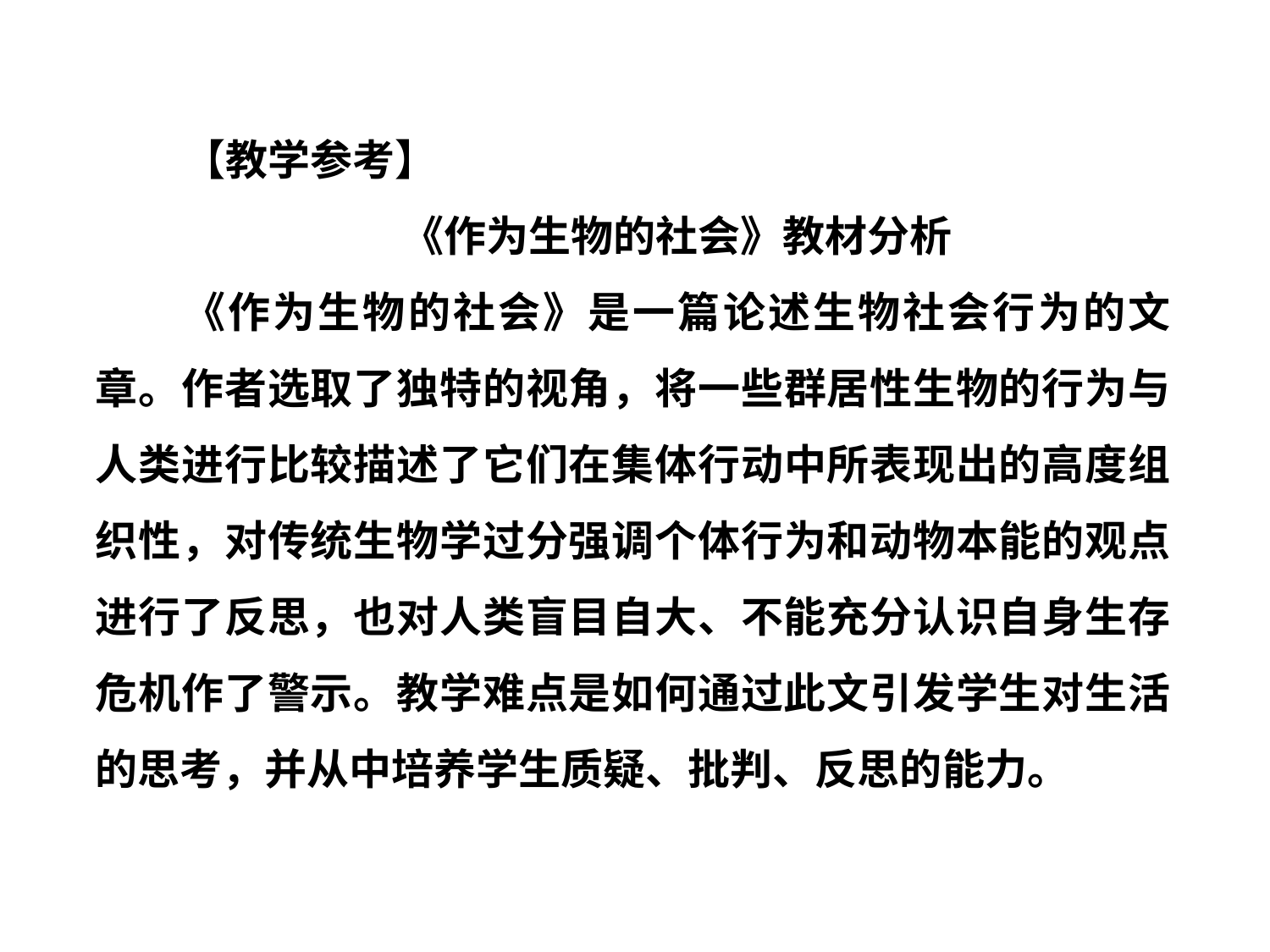

【教学参考】
《作为生物的社会》教材分析
《作为生物的社会》是一篇论述生物社会行为的文章。作者选取了独特的视角，将一些群居性生物的行为与人类进行比较描述了它们在集体行动中所表现出的高度组织性，对传统生物学过分强调个体行为和动物本能的观点进行了反思，也对人类盲目自大、不能充分认识自身生存危机作了警示。教学难点是如何通过此文引发学生对生活的思考，并从中培养学生质疑、批判、反思的能力。